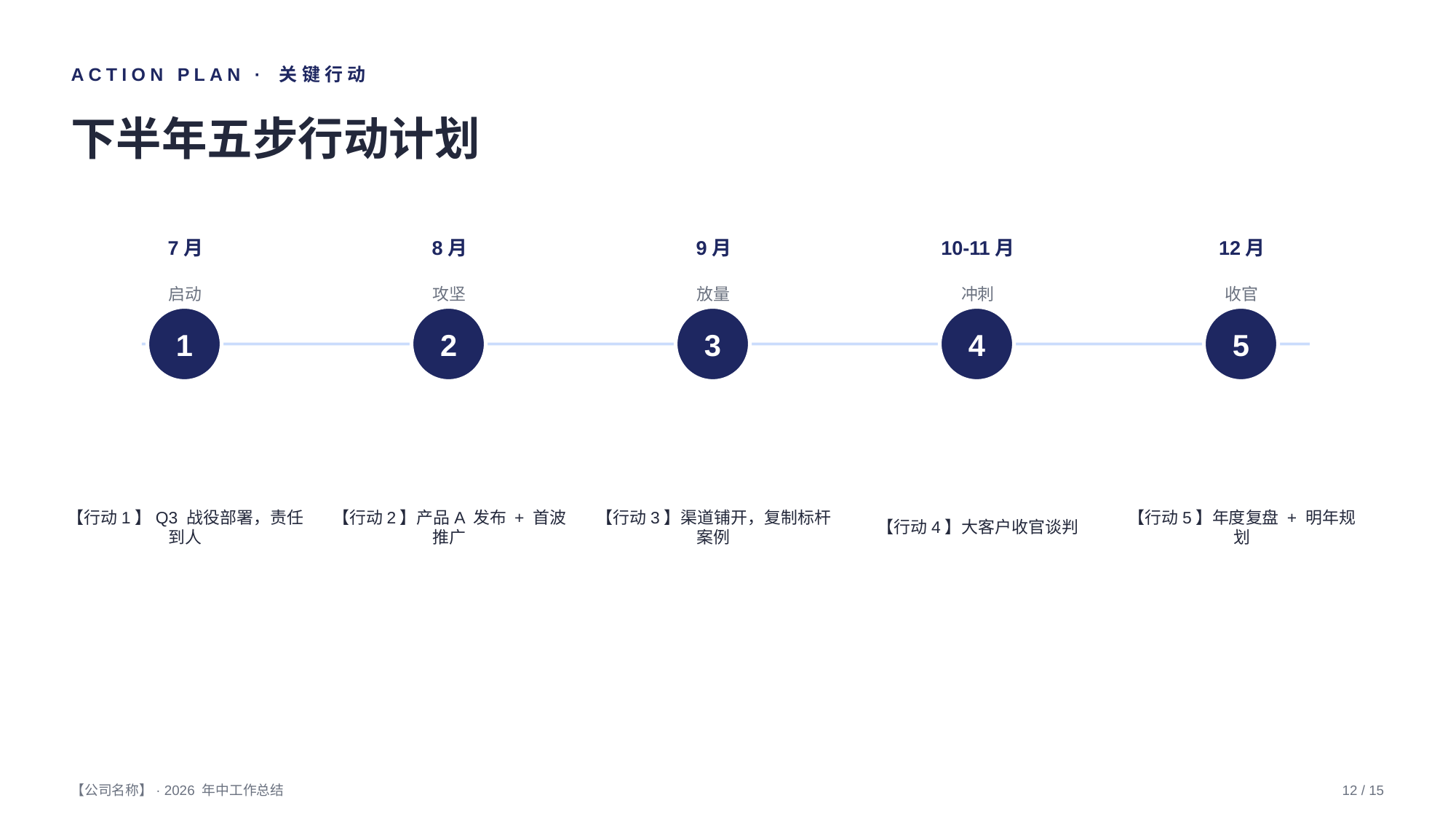

ACTION PLAN · 关键行动
下半年五步行动计划
7月
8月
9月
10-11月
12月
启动
攻坚
放量
冲刺
收官

1
2
3
4
5

【行动1】Q3 战役部署，责任到人
【行动2】产品A 发布 + 首波推广
【行动3】渠道铺开，复制标杆案例
【行动4】大客户收官谈判
【行动5】年度复盘 + 明年规划
【公司名称】· 2026 年中工作总结
12 / 15